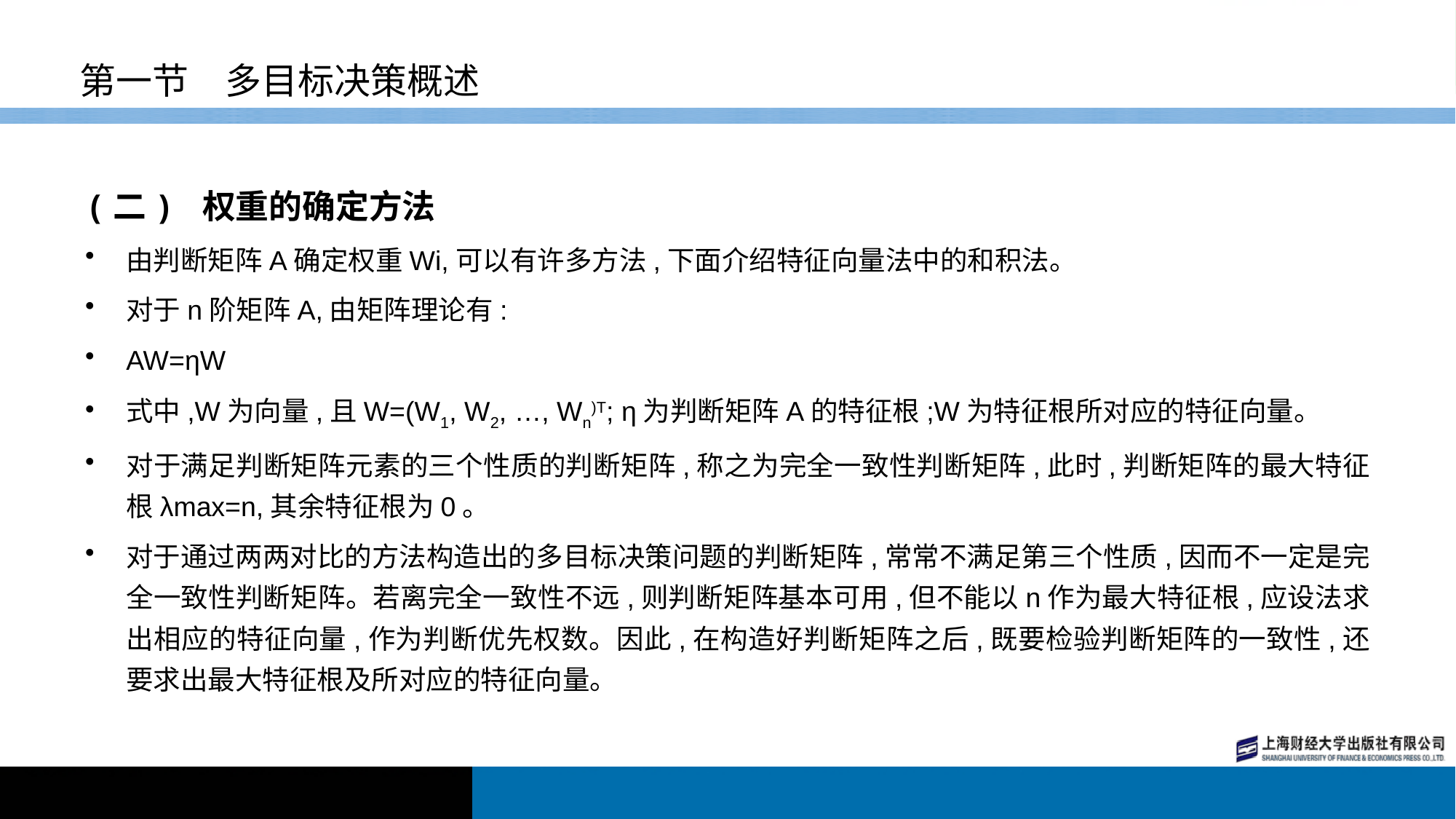

# 第一节　多目标决策概述
(二) 权重的确定方法
由判断矩阵A确定权重Wi,可以有许多方法,下面介绍特征向量法中的和积法。
对于n阶矩阵A,由矩阵理论有:
AW=ηW
式中,W为向量,且W=(W1, W2, …, Wn)T; η为判断矩阵A的特征根;W为特征根所对应的特征向量。
对于满足判断矩阵元素的三个性质的判断矩阵,称之为完全一致性判断矩阵,此时,判断矩阵的最大特征根λmax=n,其余特征根为0。
对于通过两两对比的方法构造出的多目标决策问题的判断矩阵,常常不满足第三个性质,因而不一定是完全一致性判断矩阵。若离完全一致性不远,则判断矩阵基本可用,但不能以n作为最大特征根,应设法求出相应的特征向量,作为判断优先权数。因此,在构造好判断矩阵之后,既要检验判断矩阵的一致性,还要求出最大特征根及所对应的特征向量。
9